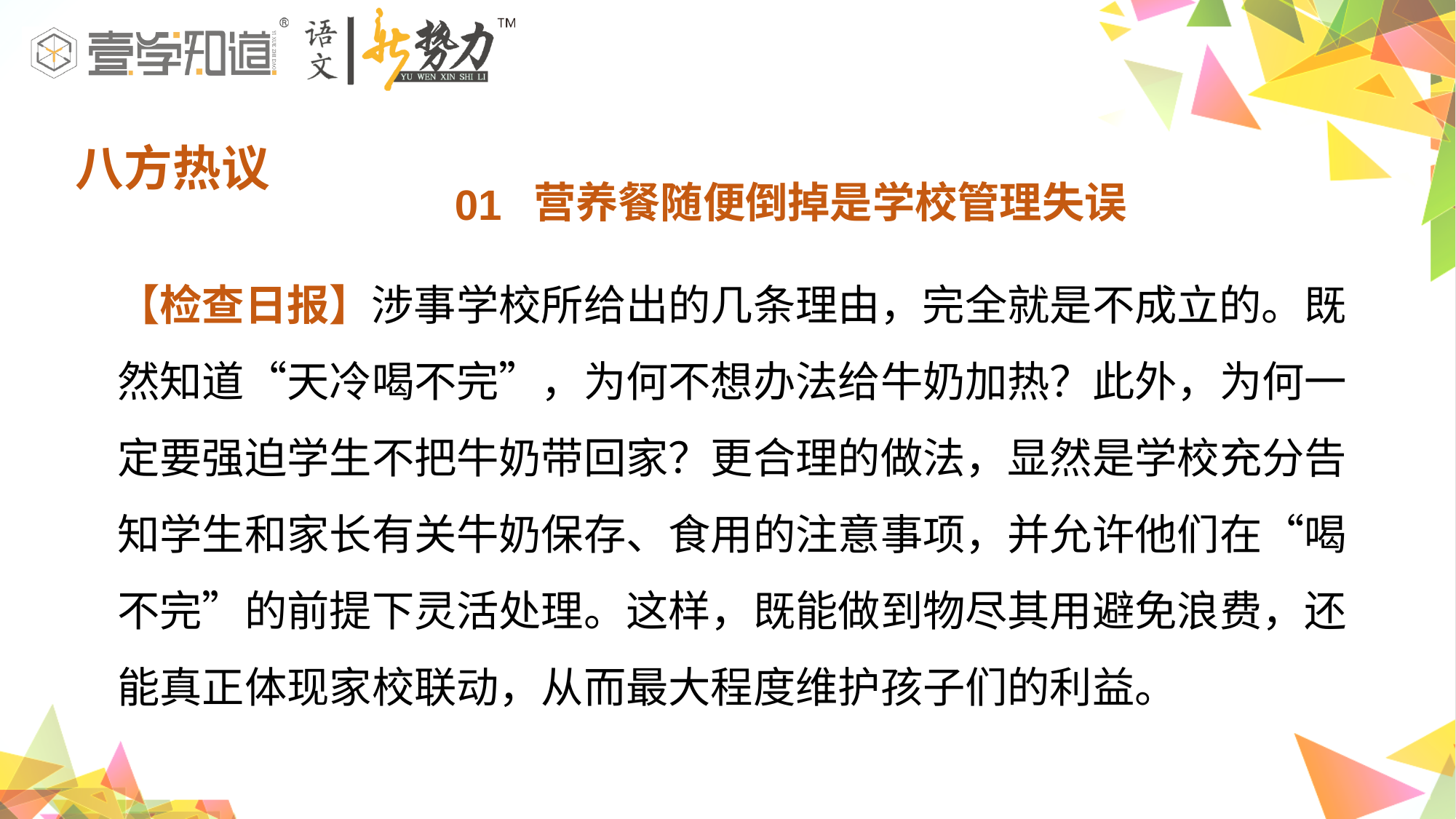

八方热议
     营养餐随便倒掉是学校管理失误
01
【检查日报】涉事学校所给出的几条理由，完全就是不成立的。既然知道“天冷喝不完”，为何不想办法给牛奶加热？此外，为何一定要强迫学生不把牛奶带回家？更合理的做法，显然是学校充分告知学生和家长有关牛奶保存、食用的注意事项，并允许他们在“喝不完”的前提下灵活处理。这样，既能做到物尽其用避免浪费，还能真正体现家校联动，从而最大程度维护孩子们的利益。